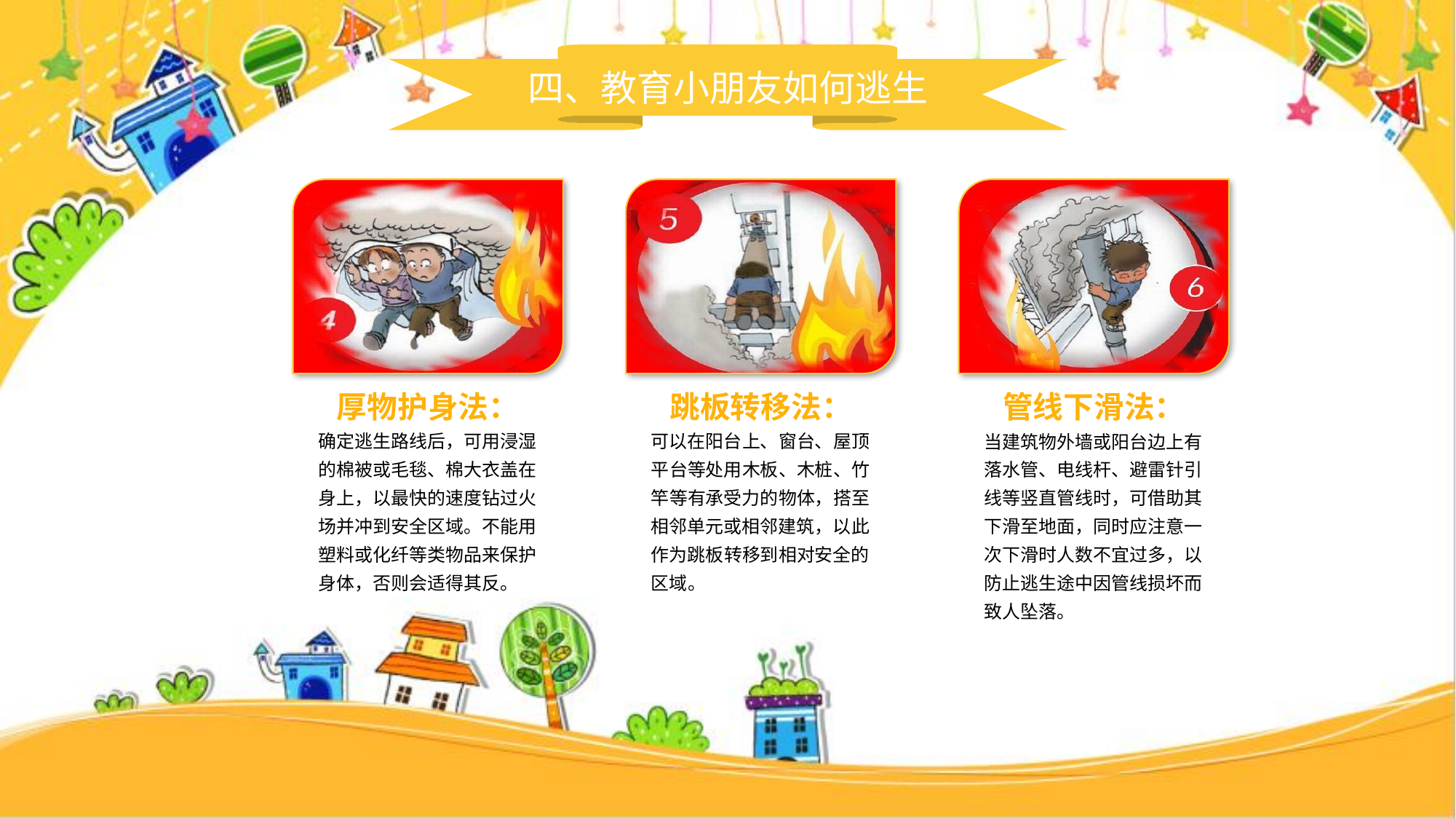

四、教育小朋友如何逃生

厚物护身法：
跳板转移法：
管线下滑法：
确定逃生路线后，可用浸湿的棉被或毛毯、棉大衣盖在身上，以最快的速度钻过火场并冲到安全区域。不能用塑料或化纤等类物品来保护身体，否则会适得其反。
可以在阳台上、窗台、屋顶平台等处用木板、木桩、竹竿等有承受力的物体，搭至相邻单元或相邻建筑，以此作为跳板转移到相对安全的区域。
当建筑物外墙或阳台边上有落水管、电线杆、避雷针引线等竖直管线时，可借助其下滑至地面，同时应注意一次下滑时人数不宜过多，以防止逃生途中因管线损坏而致人坠落。